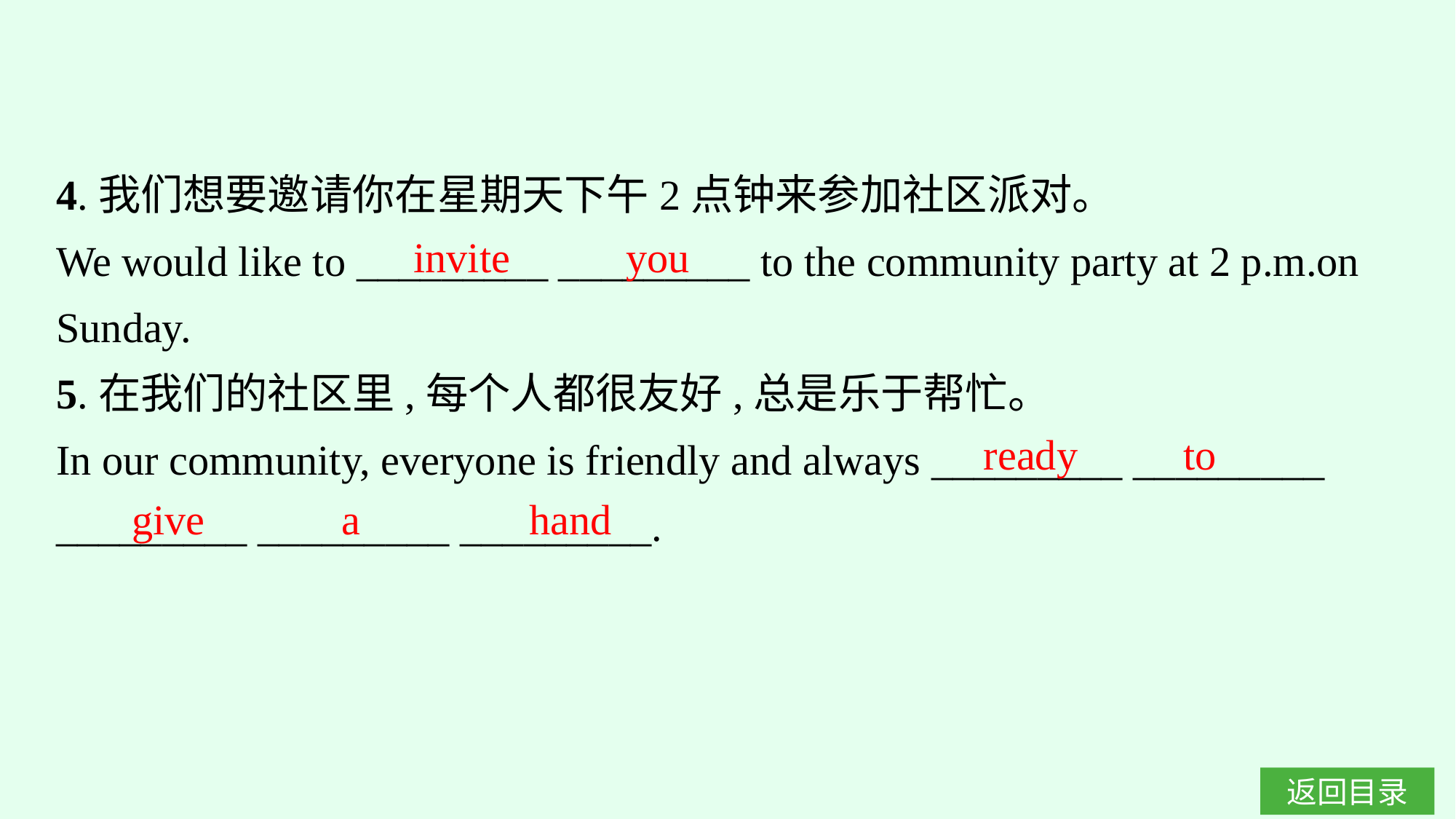

4.我们想要邀请你在星期天下午2点钟来参加社区派对。
We would like to _________ _________ to the community party at 2 p.m.on Sunday.
5.在我们的社区里,每个人都很友好,总是乐于帮忙。
In our community, everyone is friendly and always _________ _________ _________ _________ _________.
invite           you
ready          to
give             a                hand